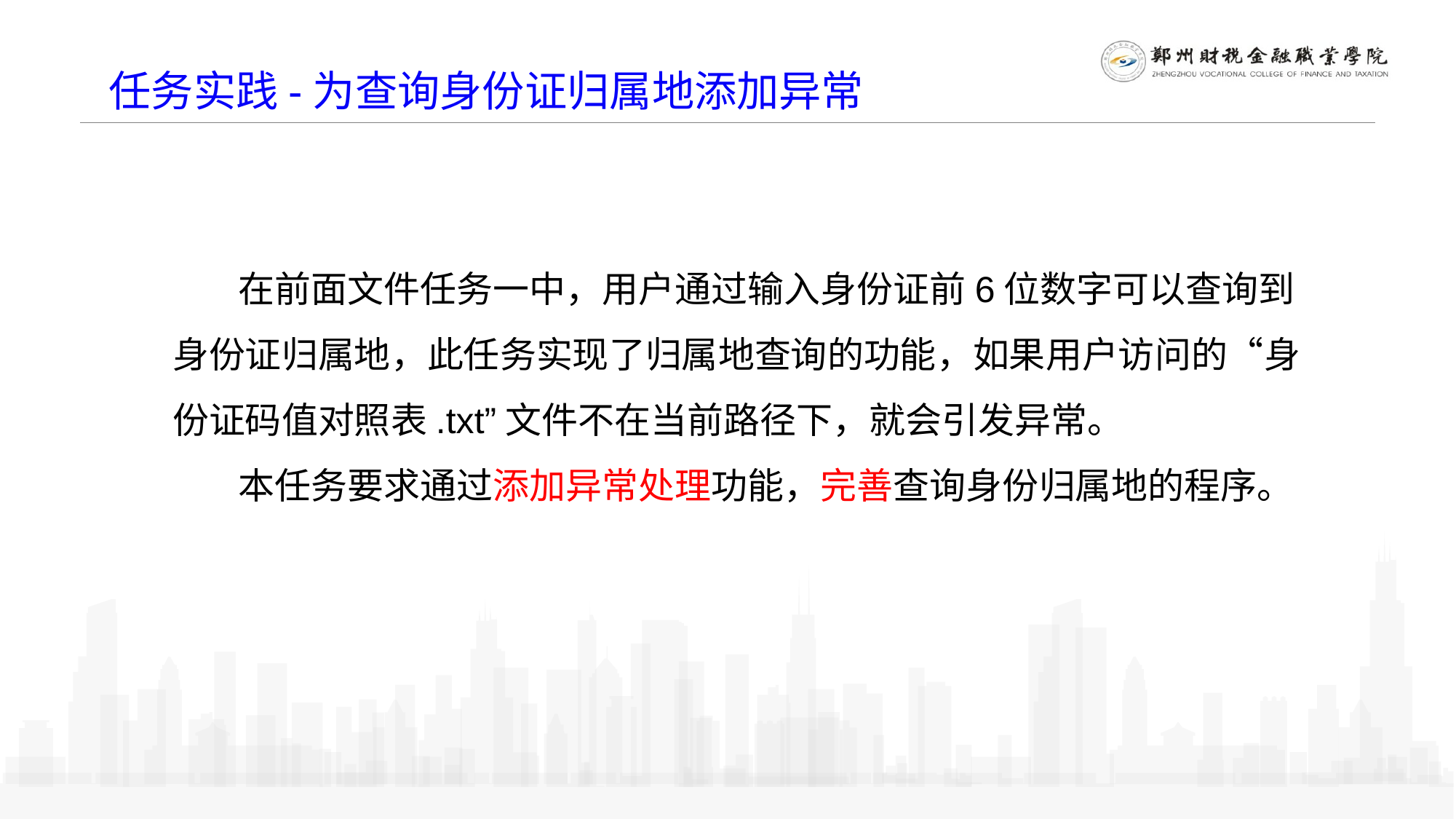

任务实践-为查询身份证归属地添加异常
       在前面文件任务一中，用户通过输入身份证前6位数字可以查询到身份证归属地，此任务实现了归属地查询的功能，如果用户访问的“身份证码值对照表.txt”文件不在当前路径下，就会引发异常。
       本任务要求通过添加异常处理功能，完善查询身份归属地的程序。